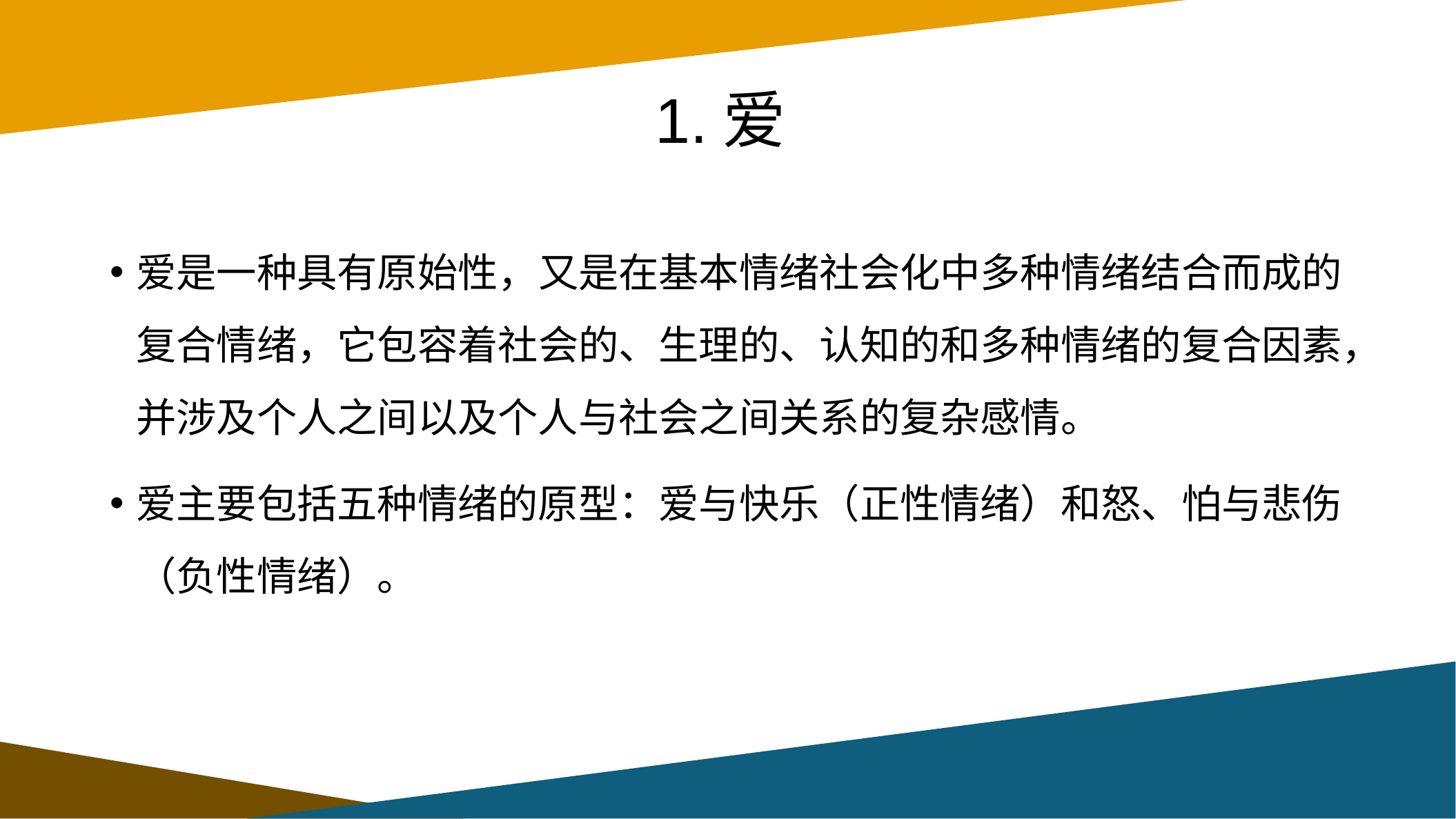

# 1.爱
爱是一种具有原始性，又是在基本情绪社会化中多种情绪结合而成的复合情绪，它包容着社会的、生理的、认知的和多种情绪的复合因素，并涉及个人之间以及个人与社会之间关系的复杂感情。
爱主要包括五种情绪的原型：爱与快乐（正性情绪）和怒、怕与悲伤（负性情绪）。